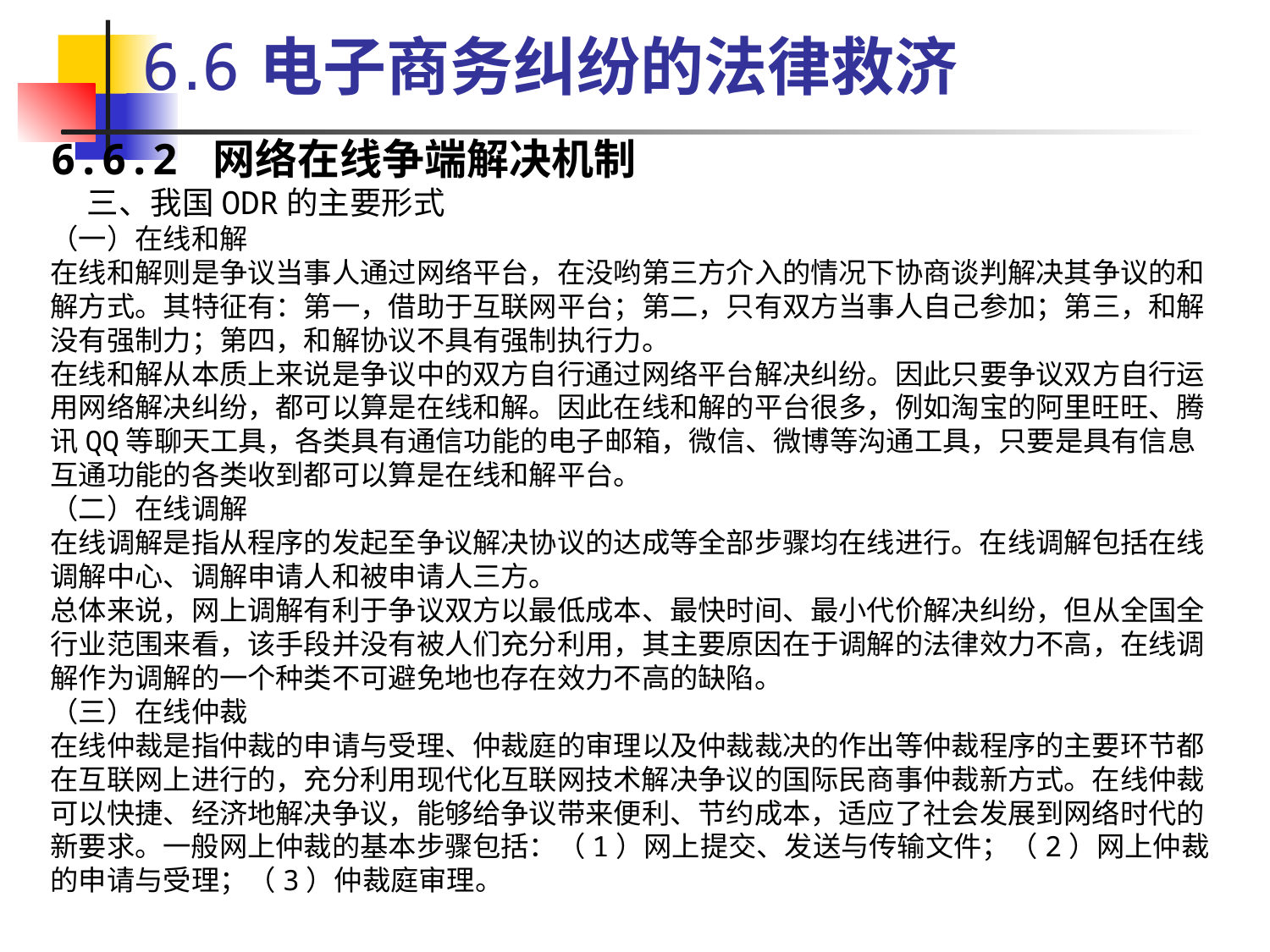

6.6电子商务纠纷的法律救济
6.6.2 网络在线争端解决机制
    三、我国ODR的主要形式
（一）在线和解
在线和解则是争议当事人通过网络平台，在没哟第三方介入的情况下协商谈判解决其争议的和解方式。其特征有：第一，借助于互联网平台；第二，只有双方当事人自己参加；第三，和解没有强制力；第四，和解协议不具有强制执行力。
在线和解从本质上来说是争议中的双方自行通过网络平台解决纠纷。因此只要争议双方自行运用网络解决纠纷，都可以算是在线和解。因此在线和解的平台很多，例如淘宝的阿里旺旺、腾讯QQ等聊天工具，各类具有通信功能的电子邮箱，微信、微博等沟通工具，只要是具有信息互通功能的各类收到都可以算是在线和解平台。
（二）在线调解
在线调解是指从程序的发起至争议解决协议的达成等全部步骤均在线进行。在线调解包括在线调解中心、调解申请人和被申请人三方。
总体来说，网上调解有利于争议双方以最低成本、最快时间、最小代价解决纠纷，但从全国全行业范围来看，该手段并没有被人们充分利用，其主要原因在于调解的法律效力不高，在线调解作为调解的一个种类不可避免地也存在效力不高的缺陷。
（三）在线仲裁
在线仲裁是指仲裁的申请与受理、仲裁庭的审理以及仲裁裁决的作出等仲裁程序的主要环节都在互联网上进行的，充分利用现代化互联网技术解决争议的国际民商事仲裁新方式。在线仲裁可以快捷、经济地解决争议，能够给争议带来便利、节约成本，适应了社会发展到网络时代的新要求。一般网上仲裁的基本步骤包括：（1）网上提交、发送与传输文件；（2）网上仲裁的申请与受理；（3）仲裁庭审理。